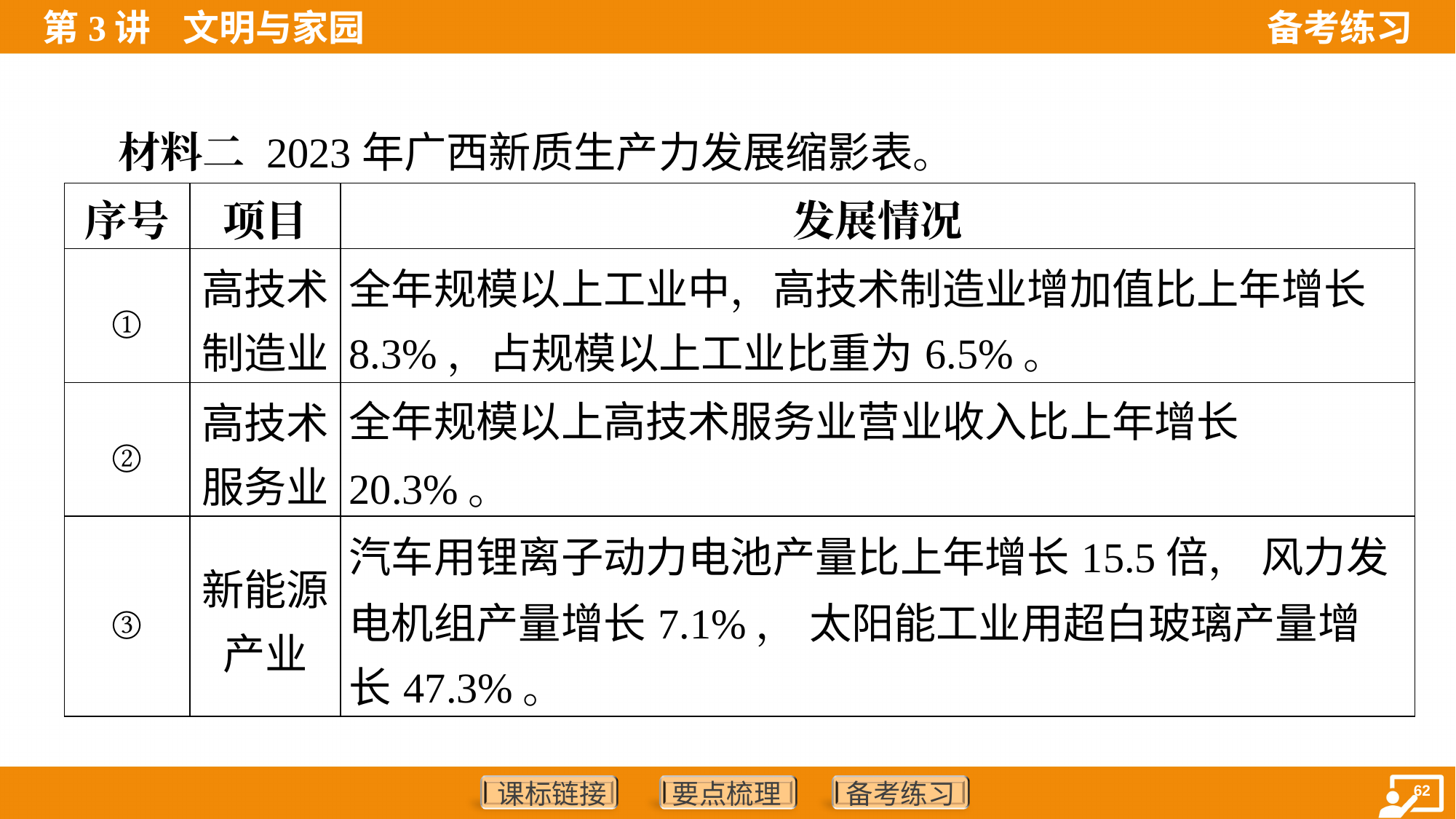

材料二 2023年广西新质生产力发展缩影表。
| 序号 | 项目 | 发展情况 |
| --- | --- | --- |
| ① | 高技术 制造业 | 全年规模以上工业中，高技术制造业增加值比上年增长 8.3%，占规模以上工业比重为6.5%。 |
| ② | 高技术 服务业 | 全年规模以上高技术服务业营业收入比上年增长20.3%。 |
| ③ | 新能源 产业 | 汽车用锂离子动力电池产量比上年增长15.5倍， 风力发电机组产量增长7.1%， 太阳能工业用超白玻璃产量增 长47.3%。 |